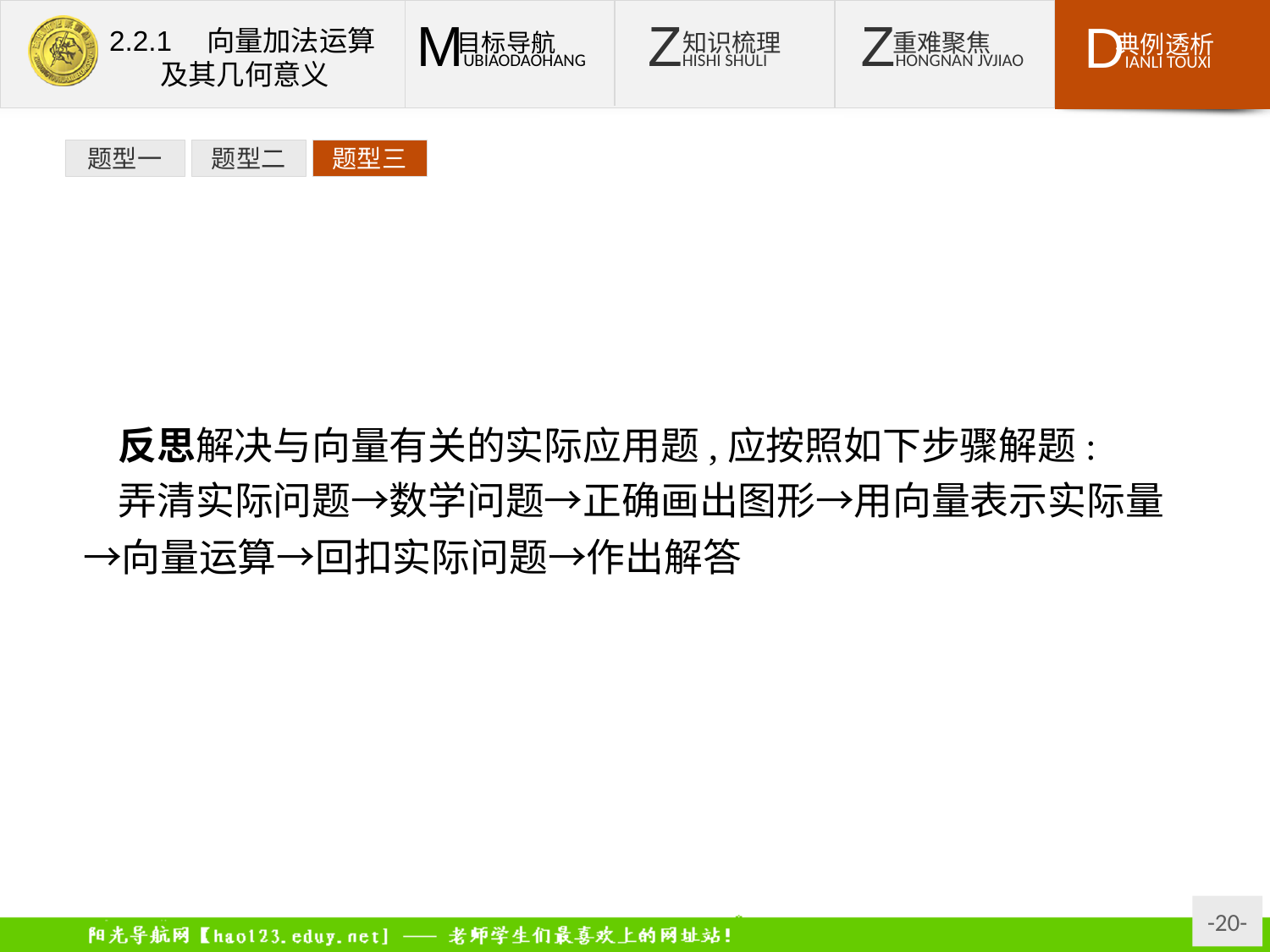

题型一
题型二
题型三
反思解决与向量有关的实际应用题,应按照如下步骤解题:
弄清实际问题→数学问题→正确画出图形→用向量表示实际量→向量运算→回扣实际问题→作出解答